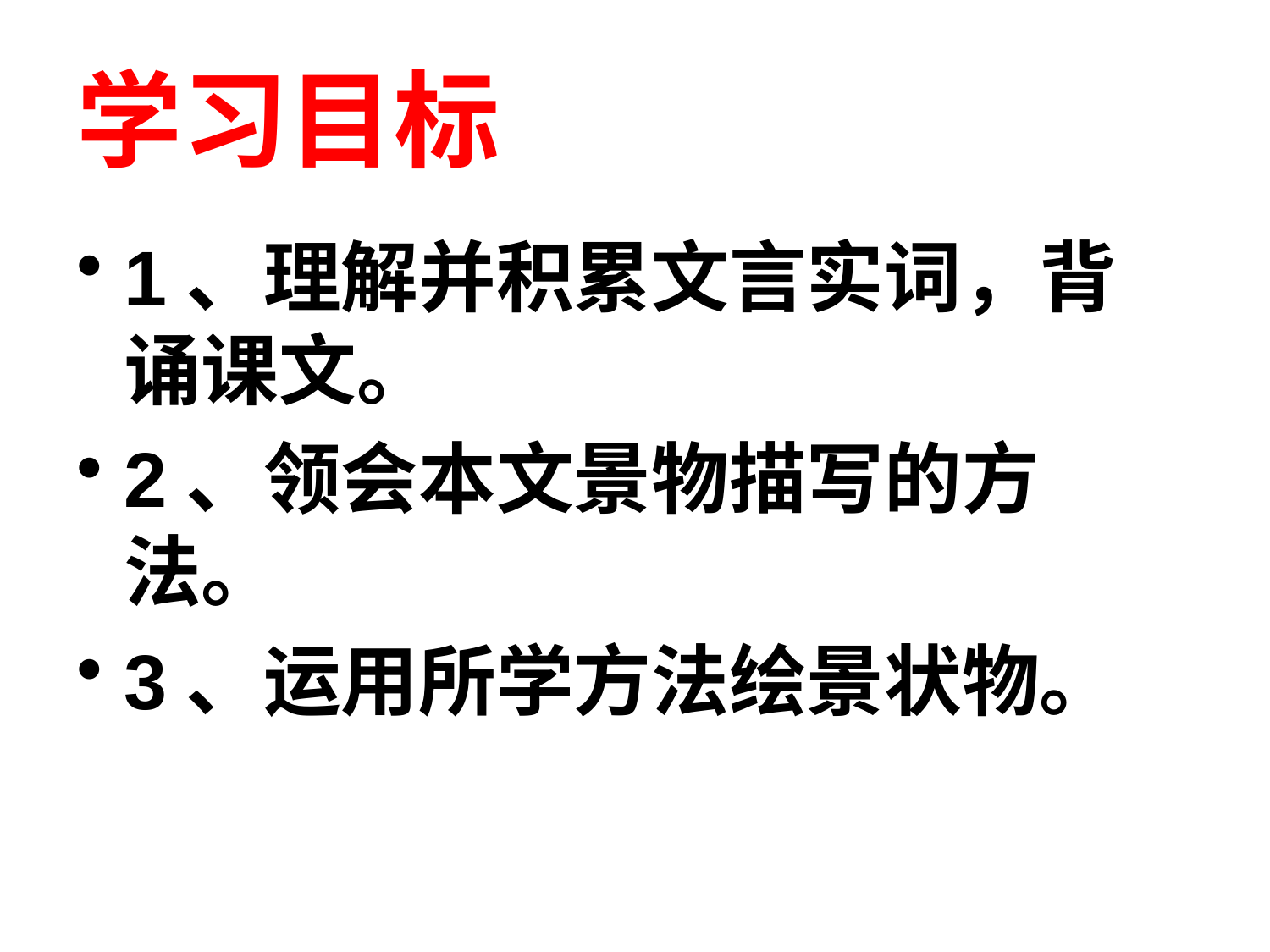

# 学习目标
1、理解并积累文言实词，背诵课文。
2、领会本文景物描写的方法。
3、运用所学方法绘景状物。